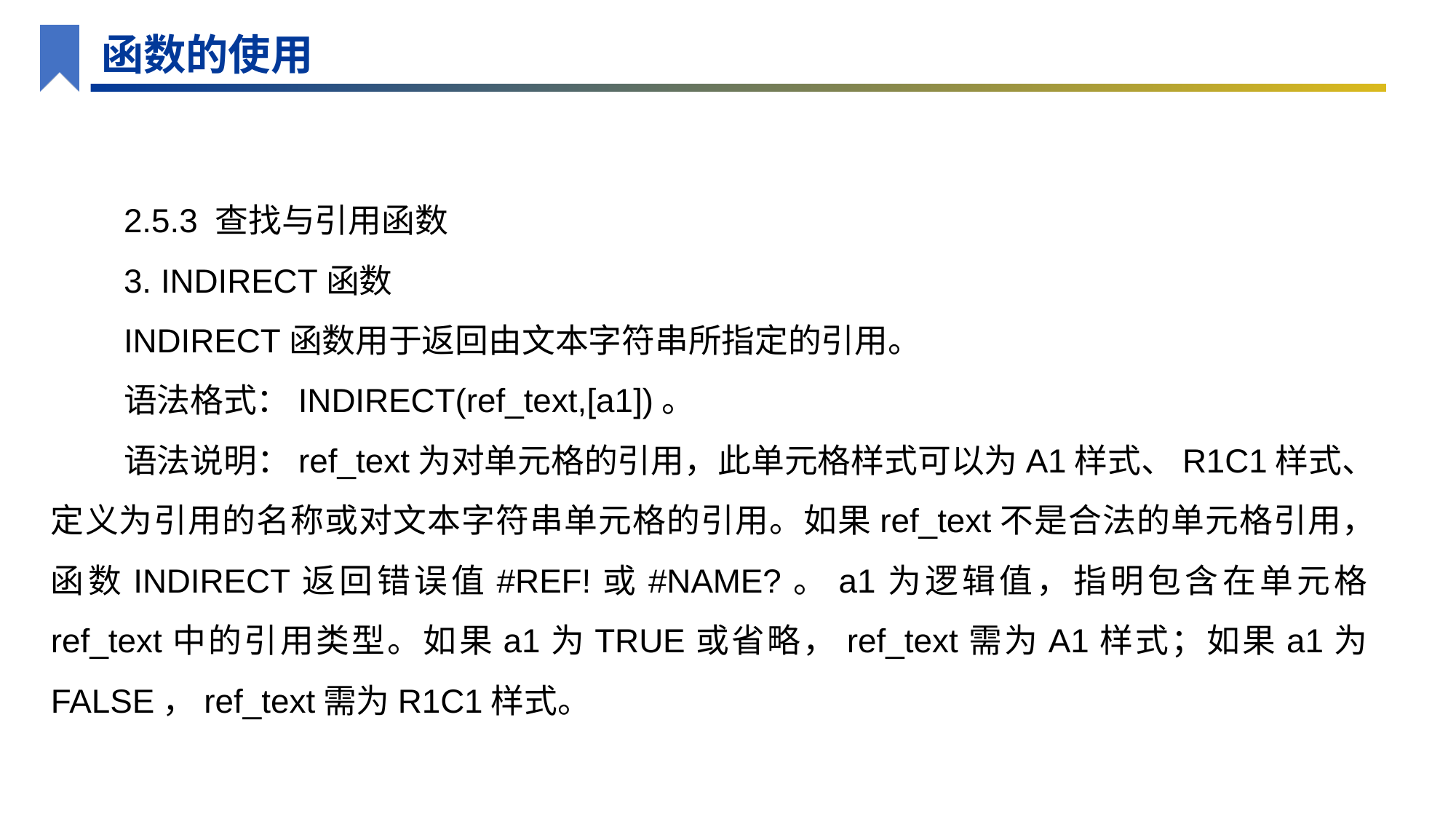

函数的使用
2.5.3 查找与引用函数
3. INDIRECT函数
INDIRECT函数用于返回由文本字符串所指定的引用。
语法格式：INDIRECT(ref_text,[a1])。
语法说明：ref_text为对单元格的引用，此单元格样式可以为A1样式、R1C1样式、定义为引用的名称或对文本字符串单元格的引用。如果ref_text不是合法的单元格引用，函数INDIRECT返回错误值#REF!或#NAME?。a1为逻辑值，指明包含在单元格ref_text中的引用类型。如果a1为TRUE或省略，ref_text需为A1样式；如果a1为FALSE，ref_text需为R1C1样式。